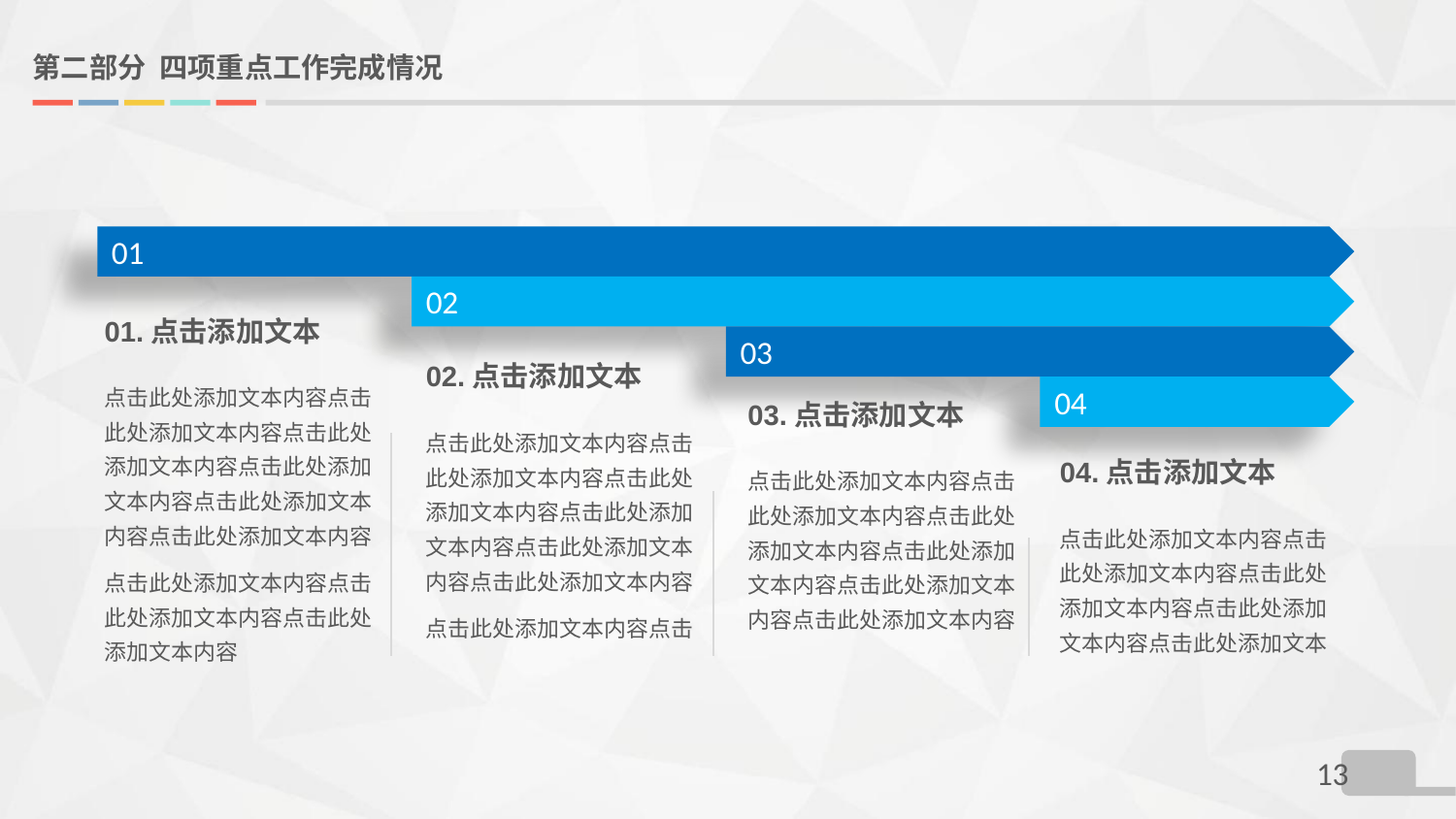

# 第二部分  四项重点工作完成情况
01
02
01.点击添加文本
03
02.点击添加文本
点击此处添加文本内容点击此处添加文本内容点击此处添加文本内容点击此处添加文本内容点击此处添加文本内容点击此处添加文本内容
点击此处添加文本内容点击此处添加文本内容点击此处添加文本内容
04
03.点击添加文本
点击此处添加文本内容点击此处添加文本内容点击此处添加文本内容点击此处添加文本内容点击此处添加文本内容点击此处添加文本内容
点击此处添加文本内容点击
04.点击添加文本
点击此处添加文本内容点击此处添加文本内容点击此处添加文本内容点击此处添加文本内容点击此处添加文本内容点击此处添加文本内容
点击此处添加文本内容点击此处添加文本内容点击此处添加文本内容点击此处添加文本内容点击此处添加文本